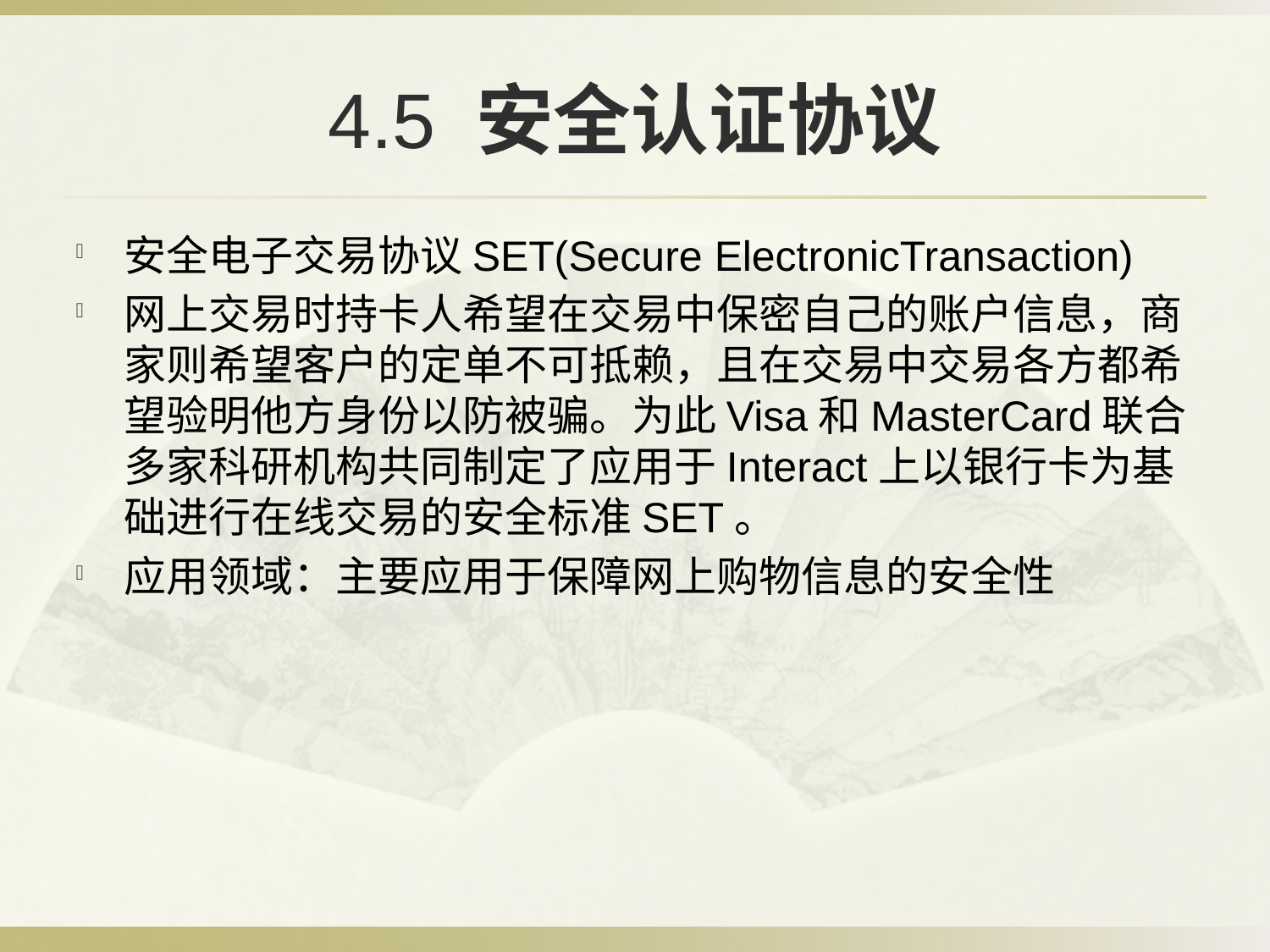

# 4.5 安全认证协议
安全电子交易协议SET(Secure ElectronicTransaction)
网上交易时持卡人希望在交易中保密自己的账户信息，商家则希望客户的定单不可抵赖，且在交易中交易各方都希望验明他方身份以防被骗。为此Visa和MasterCard联合多家科研机构共同制定了应用于Interact上以银行卡为基础进行在线交易的安全标准SET。
应用领域：主要应用于保障网上购物信息的安全性